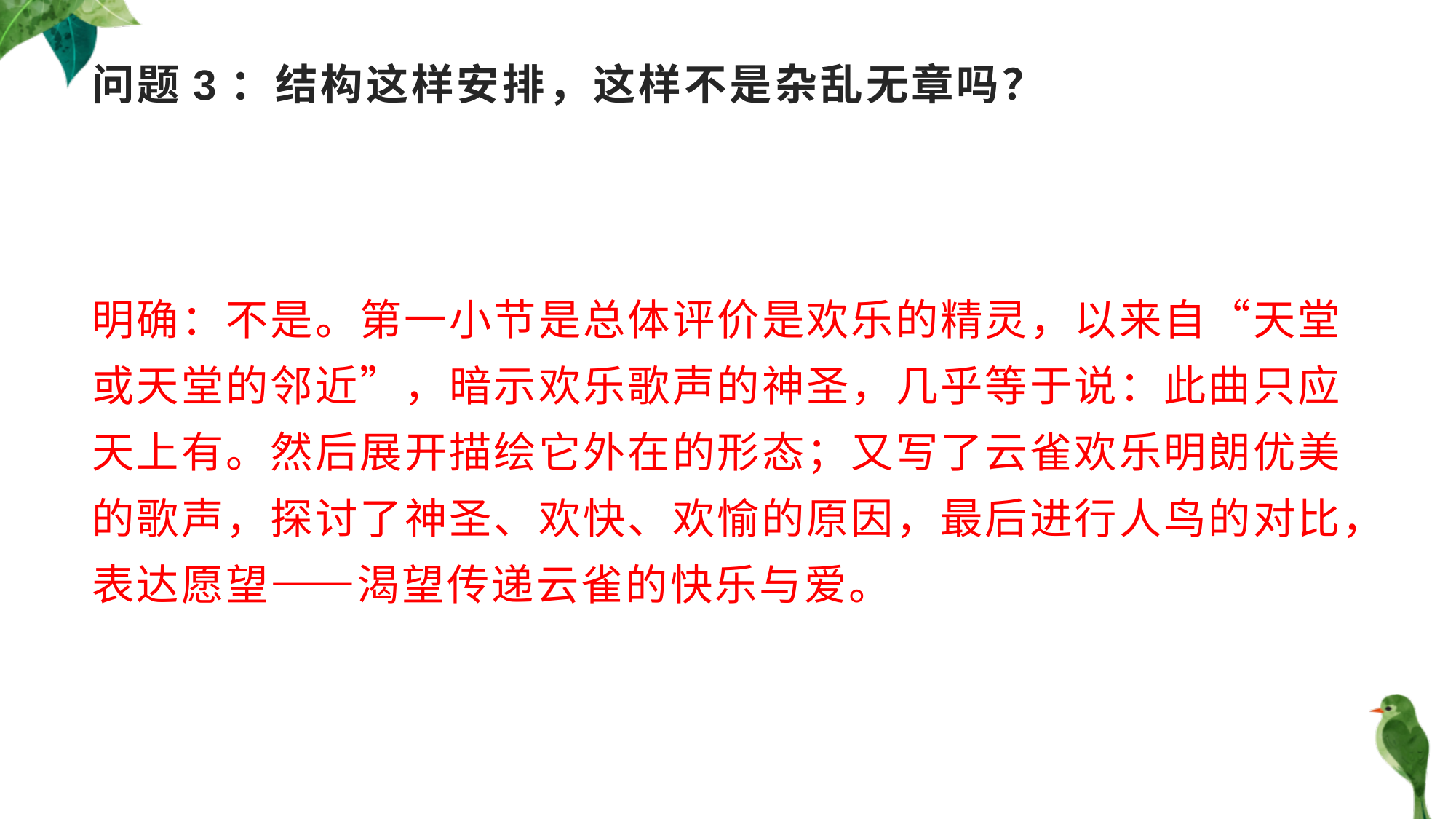

# 问题3：结构这样安排，这样不是杂乱无章吗？

明确：不是。第一小节是总体评价是欢乐的精灵，以来自“天堂或天堂的邻近”，暗示欢乐歌声的神圣，几乎等于说：此曲只应天上有。然后展开描绘它外在的形态；又写了云雀欢乐明朗优美的歌声，探讨了神圣、欢快、欢愉的原因，最后进行人鸟的对比，表达愿望——渴望传递云雀的快乐与爱。